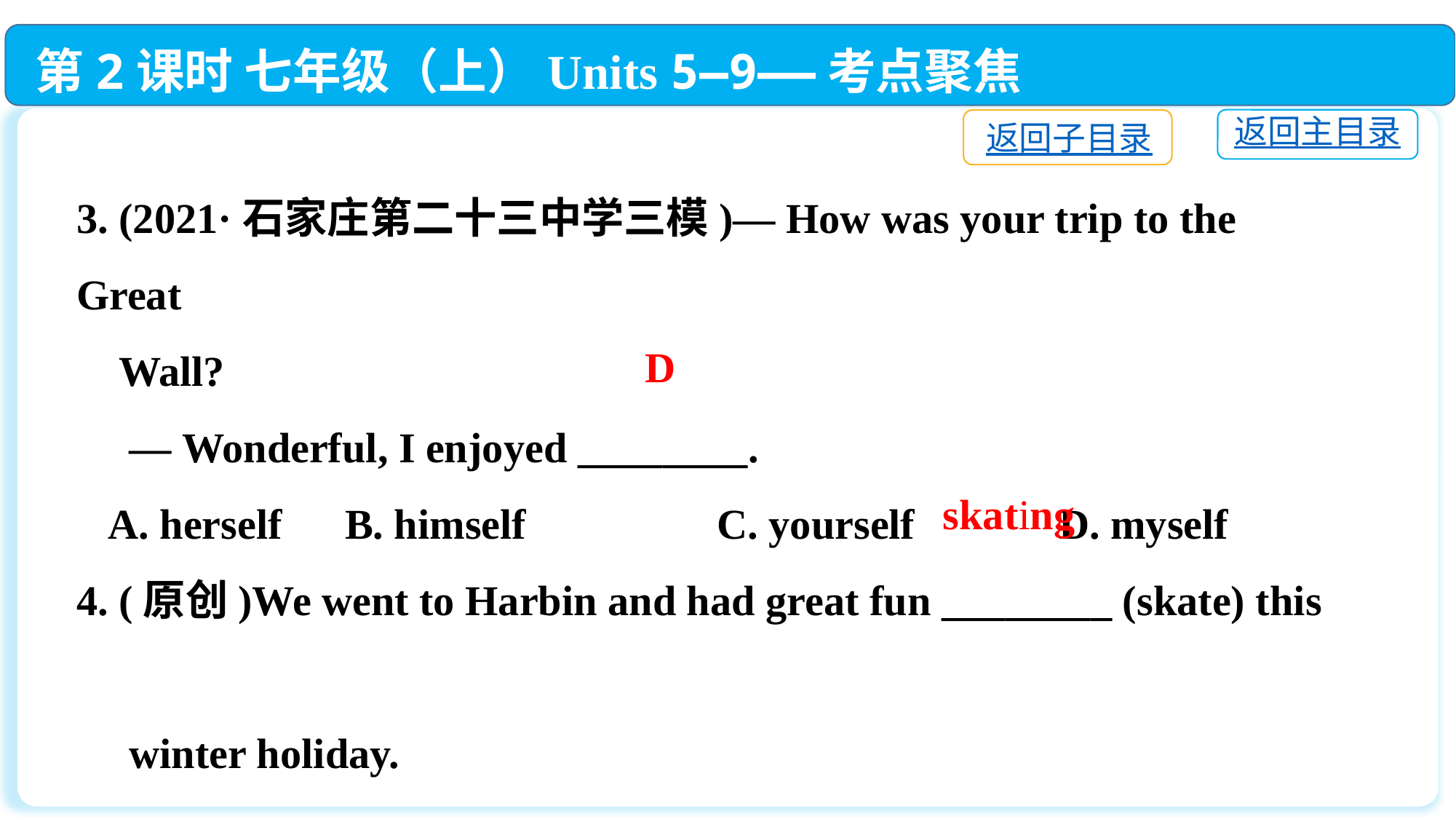

第2课时 七年级（上）Units 5—9——考点聚焦

返回主目录

返回子目录
3. (2021·石家庄第二十三中学三模)— How was your trip to the Great
    Wall?
     — Wonderful, I enjoyed ________.
   A. herself　B. himself	         C. yourself　 	D. myself
4. (原创)We went to Harbin and had great fun ________ (skate) this
     winter holiday.
D
skating